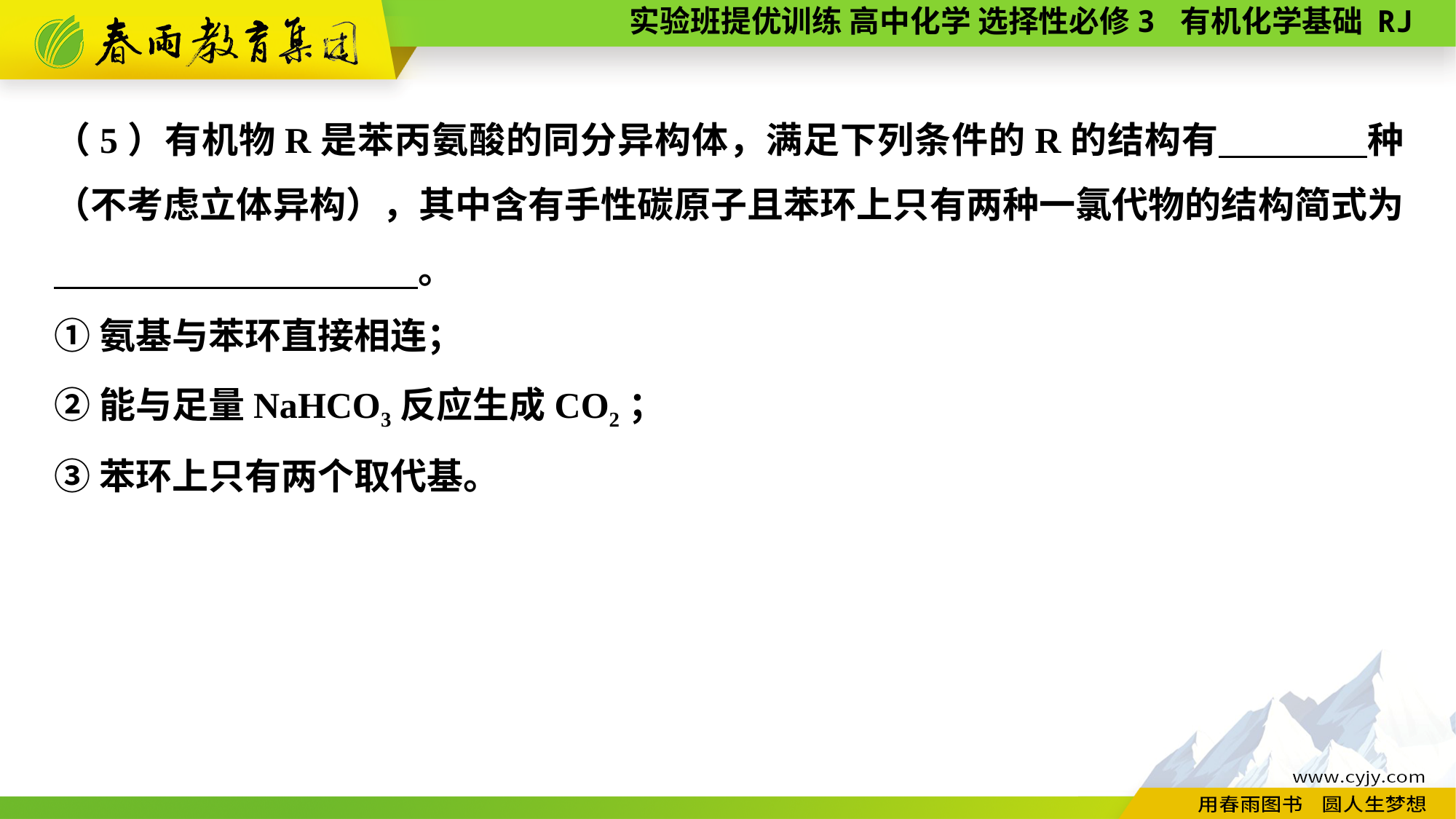

（5）有机物R是苯丙氨酸的同分异构体，满足下列条件的R的结构有　　　　种（不考虑立体异构），其中含有手性碳原子且苯环上只有两种一氯代物的结构简式为　　　　　　　　　　。
①氨基与苯环直接相连；
②能与足量NaHCO3反应生成CO2；
③苯环上只有两个取代基。